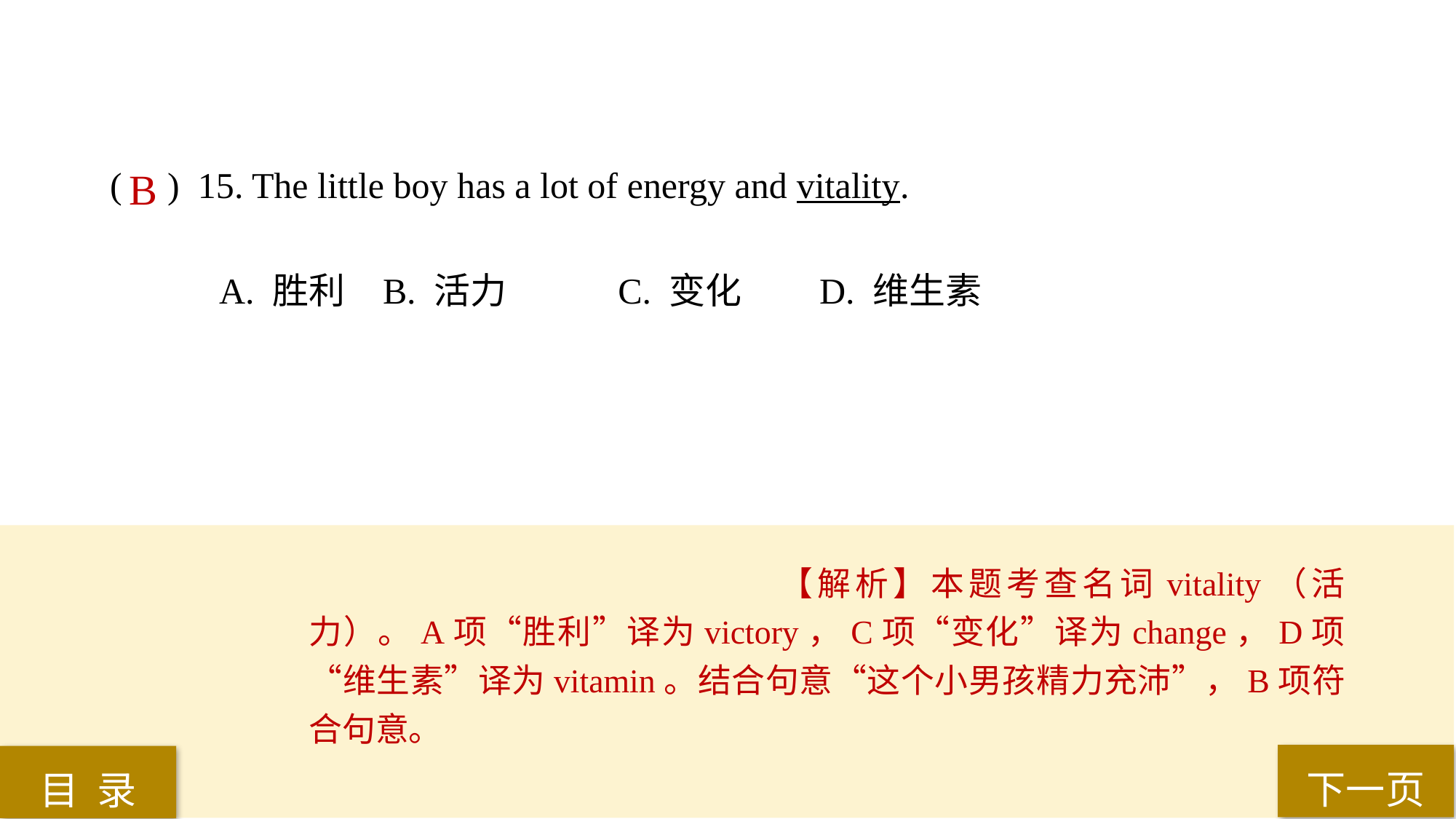

(     )  15. The little boy has a lot of energy and vitality.

A. 胜利 	B. 活力	 C. 变化 	D. 维生素
B
【解析】本题考查名词vitality（活力）。A项“胜利”译为victory，C项“变化”译为change，D项“维生素”译为vitamin。结合句意“这个小男孩精力充沛”，B项符合句意。